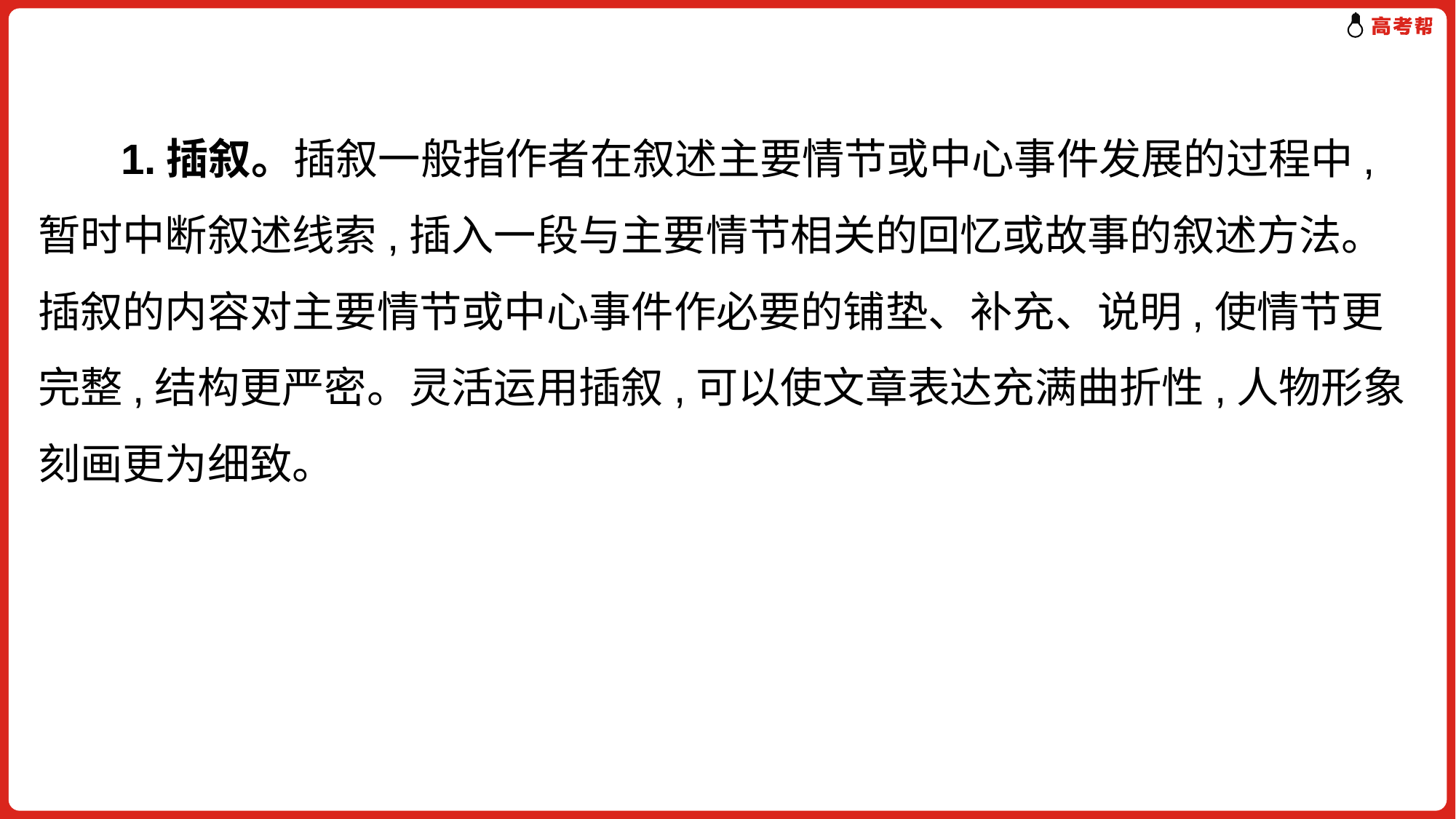

1.插叙。插叙一般指作者在叙述主要情节或中心事件发展的过程中,暂时中断叙述线索,插入一段与主要情节相关的回忆或故事的叙述方法。插叙的内容对主要情节或中心事件作必要的铺垫、补充、说明,使情节更完整,结构更严密。灵活运用插叙,可以使文章表达充满曲折性,人物形象刻画更为细致。